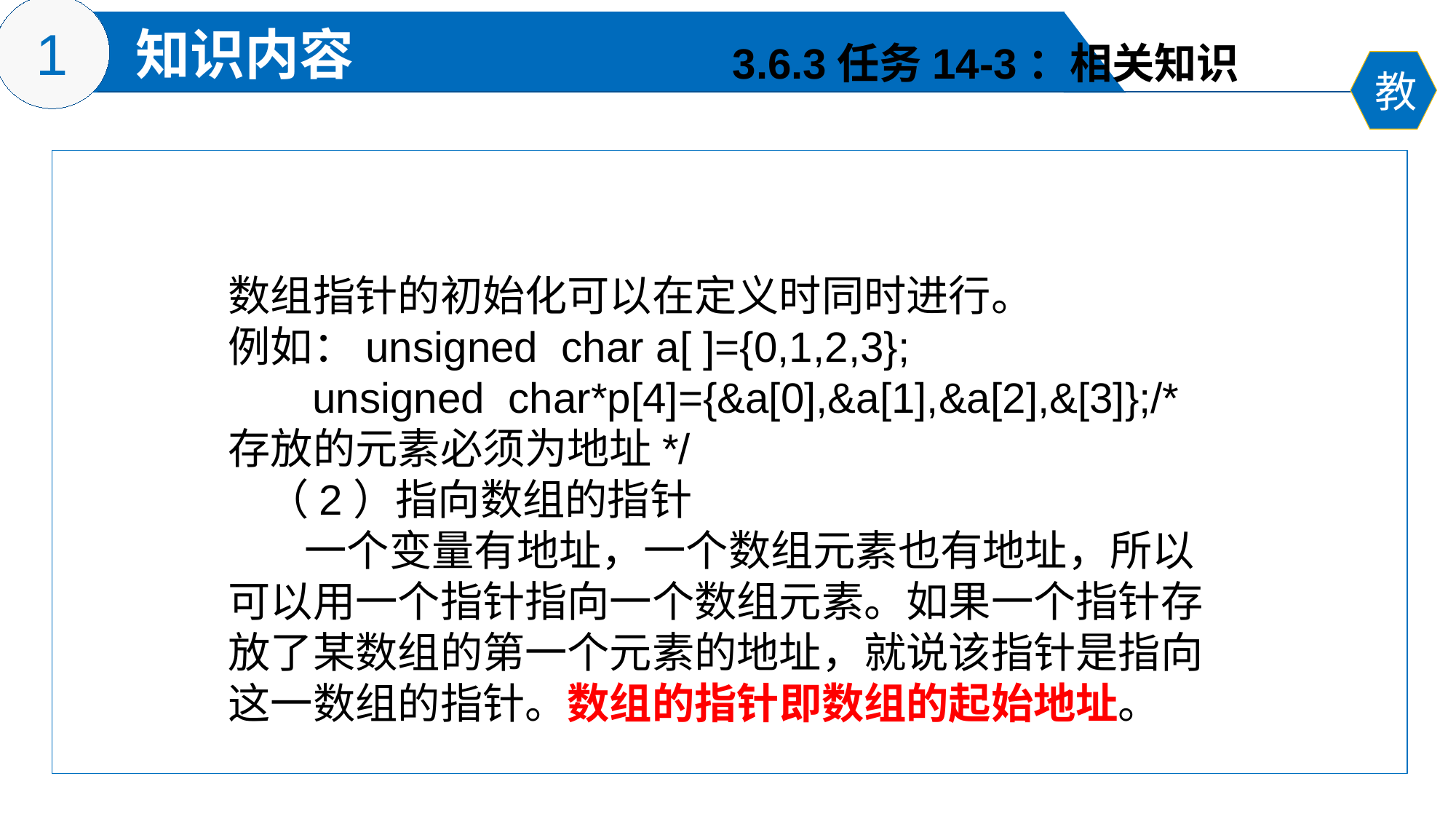

3.6.3任务14-3：相关知识

数组指针的初始化可以在定义时同时进行。
例如：unsigned  char a[ ]={0,1,2,3};
           unsigned  char*p[4]={&a[0],&a[1],&a[2],&[3]};/*存放的元素必须为地址*/
   （2）指向数组的指针
       一个变量有地址，一个数组元素也有地址，所以可以用一个指针指向一个数组元素。如果一个指针存放了某数组的第一个元素的地址，就说该指针是指向这一数组的指针。数组的指针即数组的起始地址。